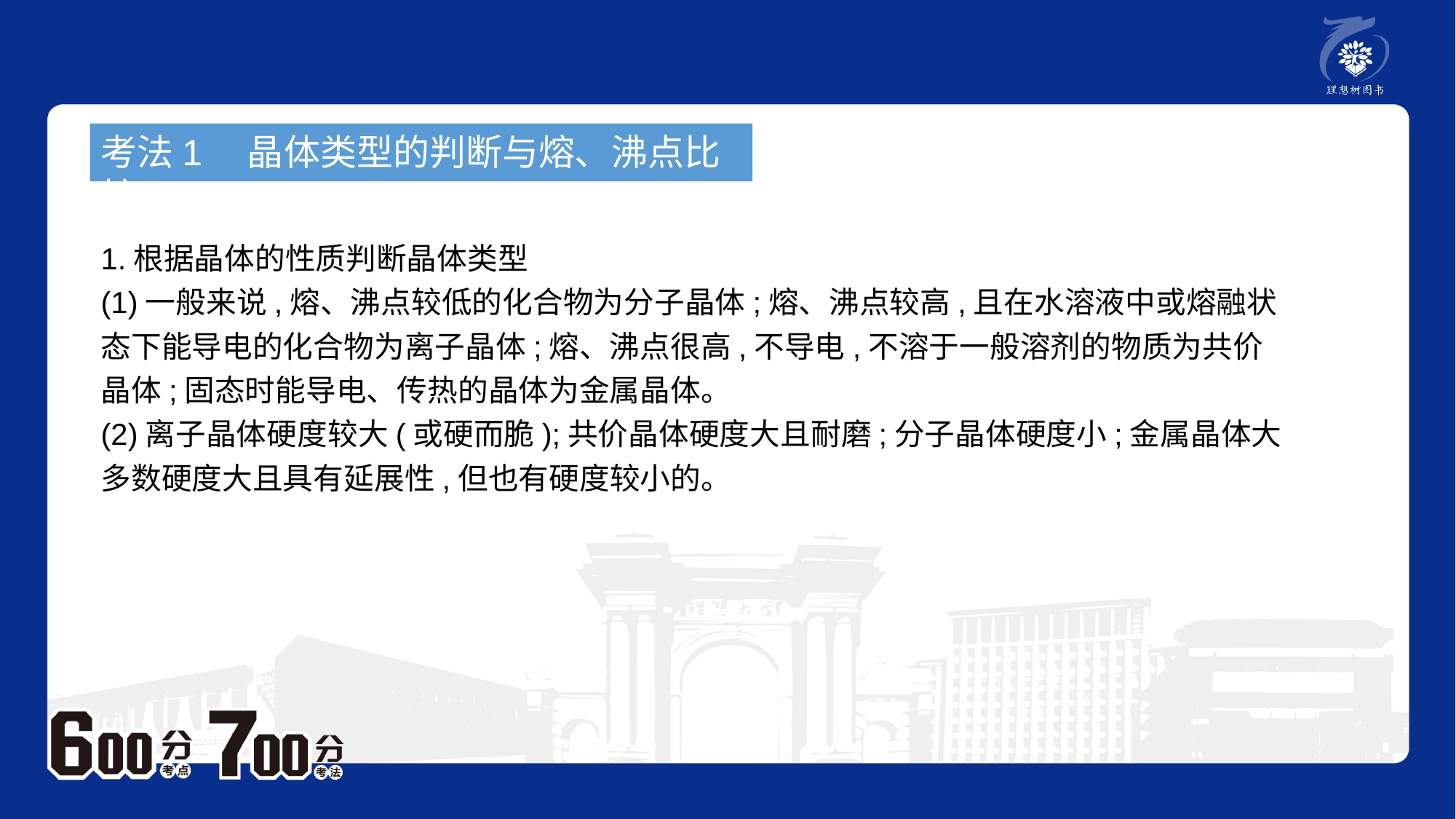

考法1　晶体类型的判断与熔、沸点比较
1.根据晶体的性质判断晶体类型
(1)一般来说,熔、沸点较低的化合物为分子晶体;熔、沸点较高,且在水溶液中或熔融状态下能导电的化合物为离子晶体;熔、沸点很高,不导电,不溶于一般溶剂的物质为共价晶体;固态时能导电、传热的晶体为金属晶体。
(2)离子晶体硬度较大(或硬而脆);共价晶体硬度大且耐磨;分子晶体硬度小;金属晶体大多数硬度大且具有延展性,但也有硬度较小的。